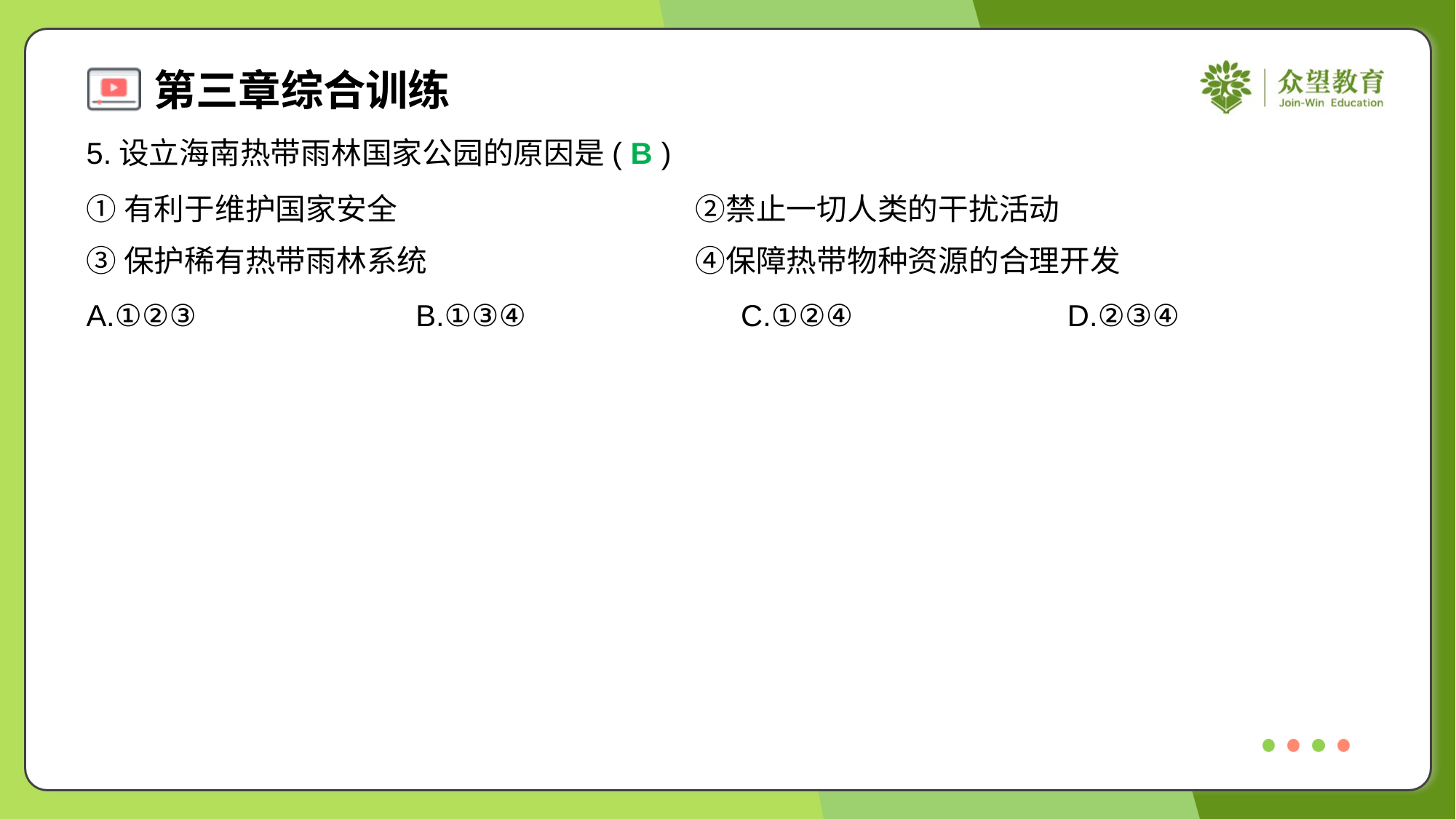

5.设立海南热带雨林国家公园的原因是(     )
B
①有利于维护国家安全	②禁止一切人类的干扰活动
③保护稀有热带雨林系统	④保障热带物种资源的合理开发
A.①②③	B.①③④	C.①②④	D.②③④